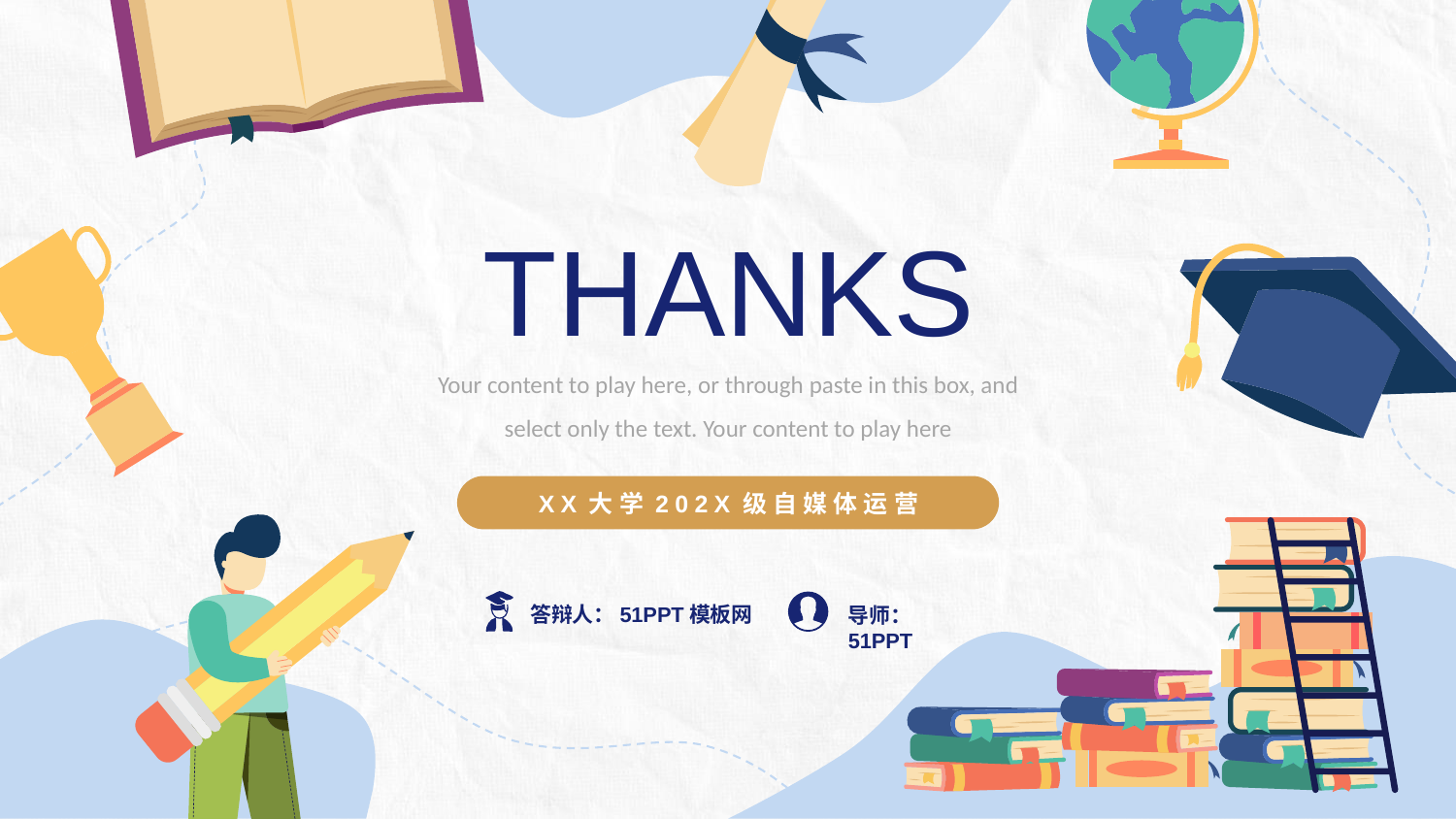

THANKS

Your content to play here, or through paste in this box, and select only the text. Your content to play here

XX大学202X级自媒体运营

答辩人：51PPT模板网
导师：51PPT